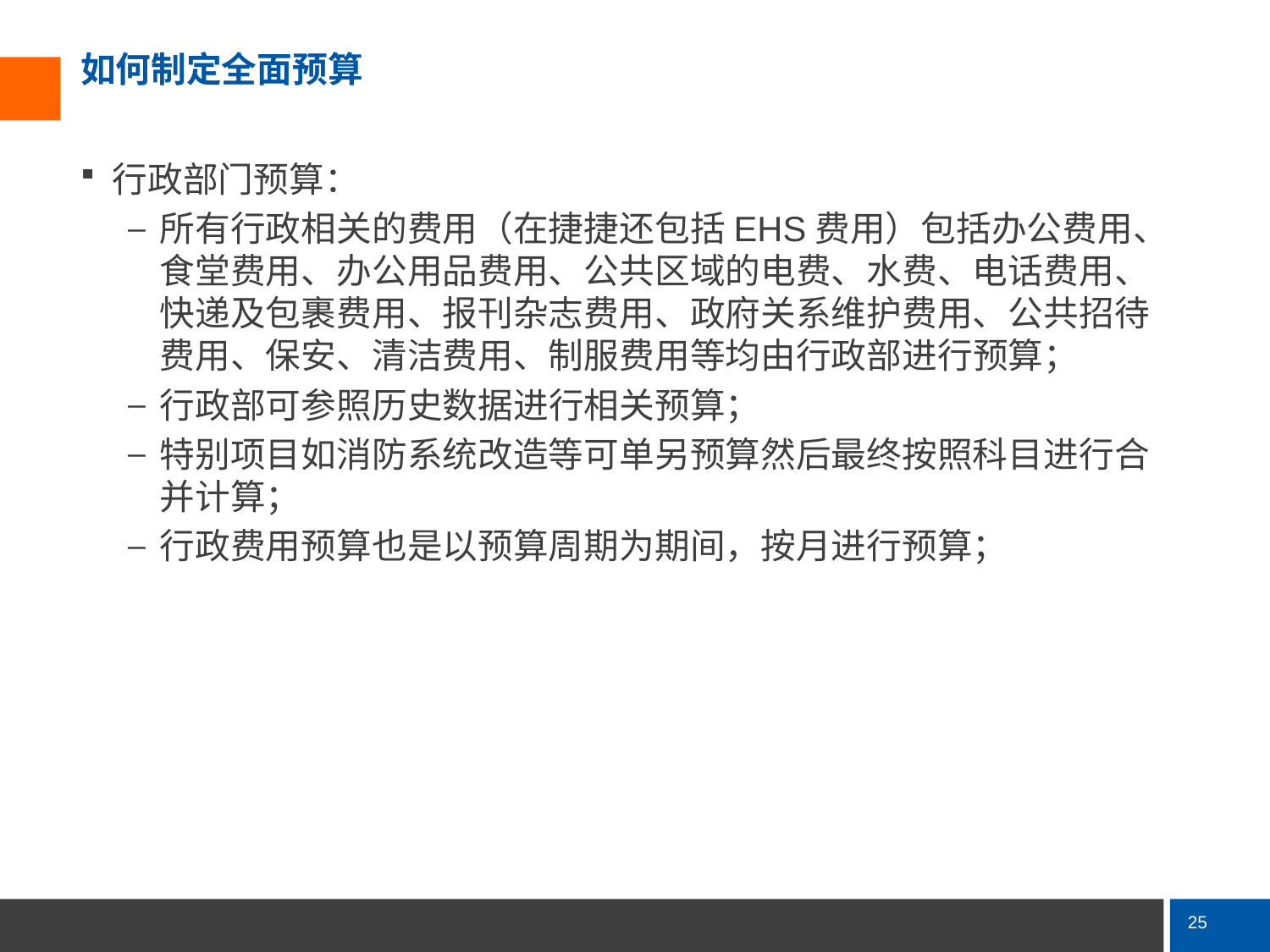

# 如何制定全面预算
行政部门预算：
所有行政相关的费用（在捷捷还包括EHS费用）包括办公费用、食堂费用、办公用品费用、公共区域的电费、水费、电话费用、快递及包裹费用、报刊杂志费用、政府关系维护费用、公共招待费用、保安、清洁费用、制服费用等均由行政部进行预算；
行政部可参照历史数据进行相关预算；
特别项目如消防系统改造等可单另预算然后最终按照科目进行合并计算；
行政费用预算也是以预算周期为期间，按月进行预算；